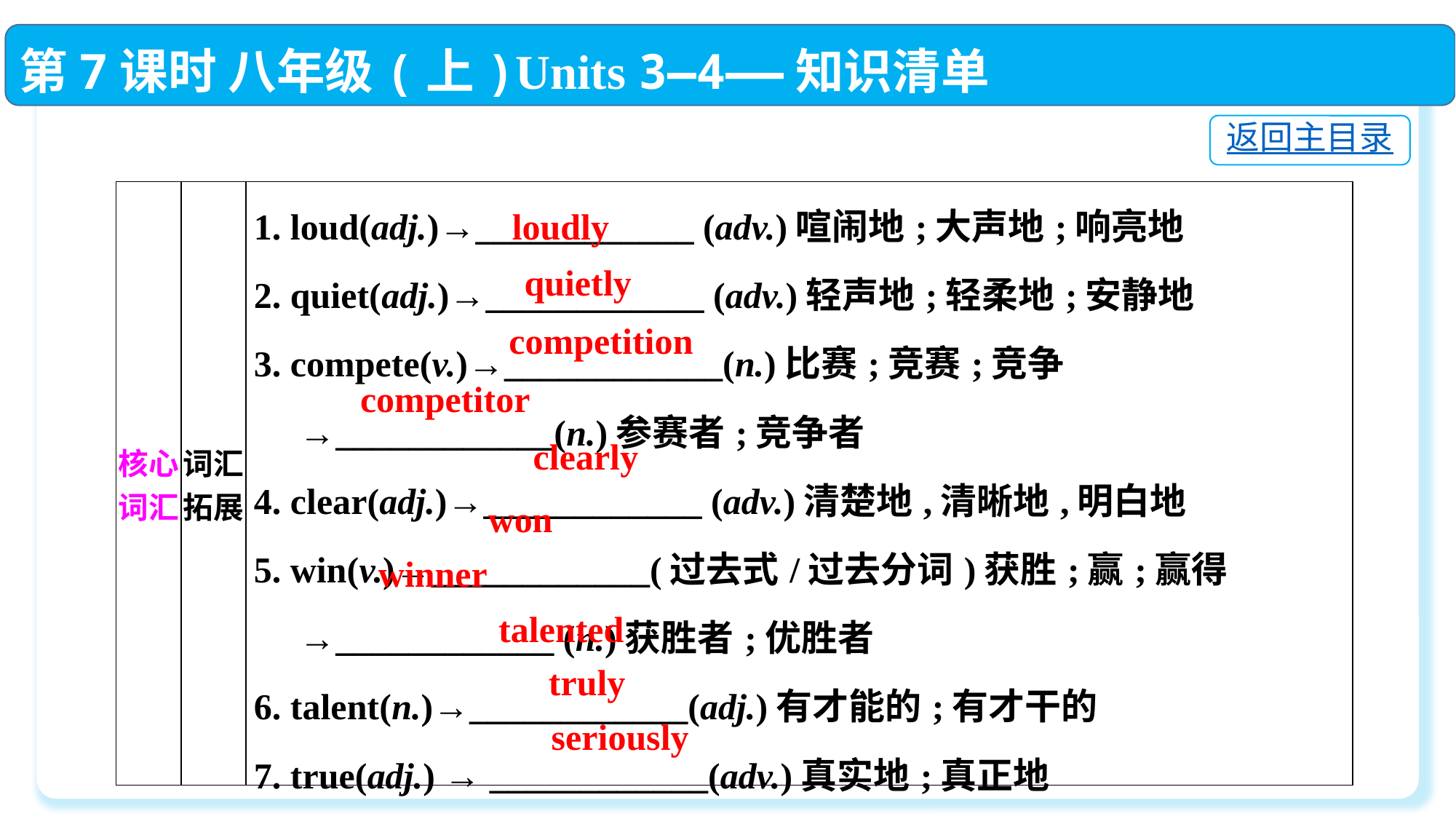

第7课时 八年级(上)Units 3—4——知识清单

返回主目录
| 核心词汇 | 词汇拓展 | 1. loud(adj.)→\_\_\_\_\_\_\_\_\_\_\_\_ (adv.)喧闹地;大声地;响亮地  2. quiet(adj.)→\_\_\_\_\_\_\_\_\_\_\_\_ (adv.)轻声地;轻柔地;安静地  3. compete(v.)→\_\_\_\_\_\_\_\_\_\_\_\_(n.)比赛;竞赛;竞争  →\_\_\_\_\_\_\_\_\_\_\_\_(n.)参赛者;竞争者  4. clear(adj.)→\_\_\_\_\_\_\_\_\_\_\_\_ (adv.)清楚地,清晰地,明白地  5. win(v.)→\_\_\_\_\_\_\_\_\_\_\_\_(过去式/过去分词)获胜;赢;赢得  →\_\_\_\_\_\_\_\_\_\_\_\_ (n.)获胜者;优胜者  6. talent(n.)→\_\_\_\_\_\_\_\_\_\_\_\_(adj.)有才能的;有才干的  7. true(adj.) → \_\_\_\_\_\_\_\_\_\_\_\_(adv.)真实地;真正地  8. serious(adj.)→\_\_\_\_\_\_\_\_\_\_\_\_(adv.)严重地;严肃地;认真地 |
| --- | --- | --- |
loudly

quietly
competition
competitor
clearly
won
winner
talented
truly
seriously